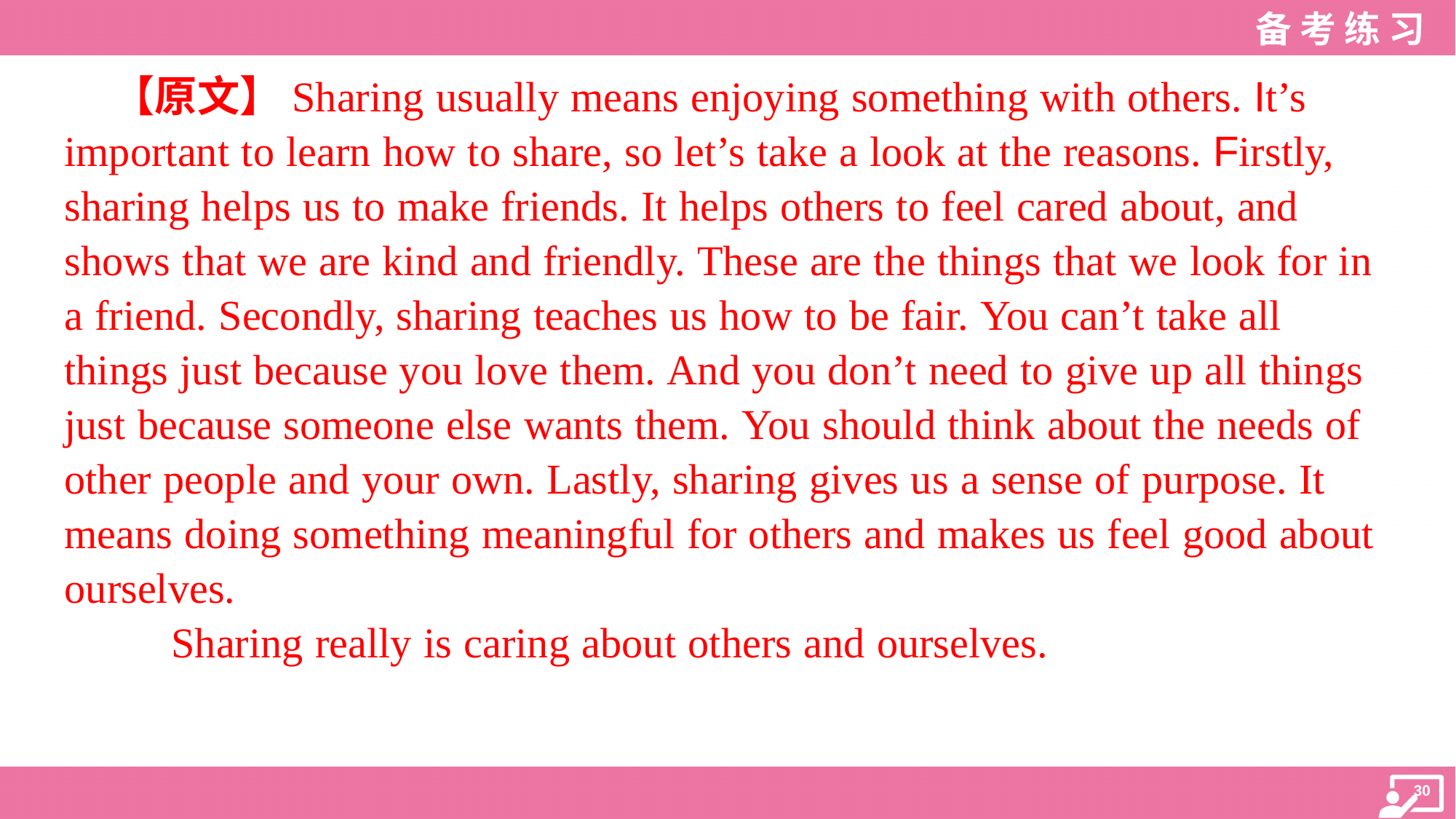

【原文】Sharing usually means enjoying something with others. It’s important to learn how to share, so let’s take a look at the reasons. Firstly, sharing helps us to make friends. It helps others to feel cared about, and shows that we are kind and friendly. These are the things that we look for in a friend. Secondly, sharing teaches us how to be fair. You can’t take all things just because you love them. And you don’t need to give up all things just because someone else wants them. You should think about the needs of other people and your own. Lastly, sharing gives us a sense of purpose. It means doing something meaningful for others and makes us feel good about ourselves.
Sharing really is caring about others and ourselves.